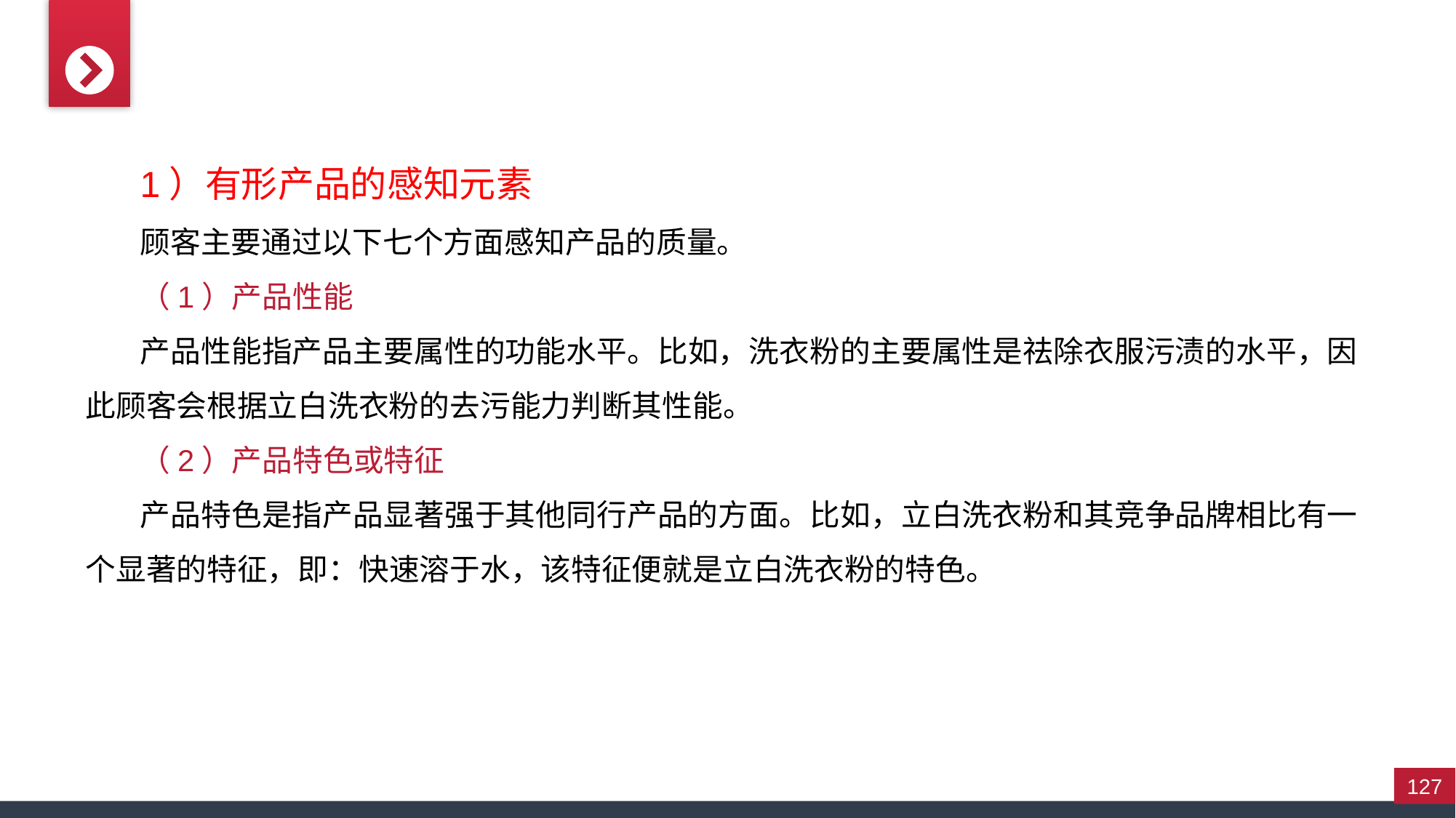

1）有形产品的感知元素
顾客主要通过以下七个方面感知产品的质量。
（1）产品性能
产品性能指产品主要属性的功能水平。比如，洗衣粉的主要属性是祛除衣服污渍的水平，因此顾客会根据立白洗衣粉的去污能力判断其性能。
（2）产品特色或特征
产品特色是指产品显著强于其他同行产品的方面。比如，立白洗衣粉和其竞争品牌相比有一个显著的特征，即：快速溶于水，该特征便就是立白洗衣粉的特色。